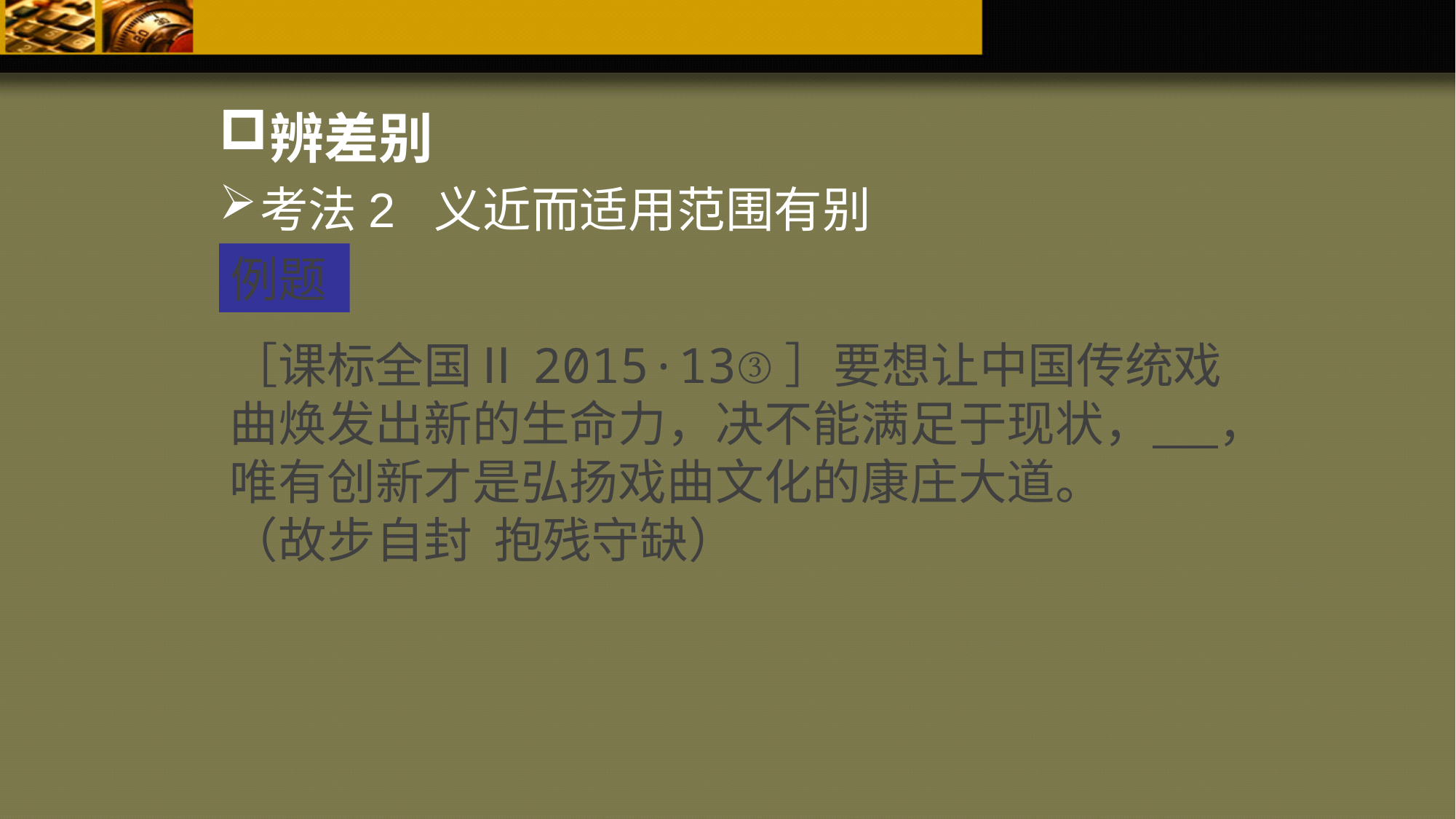

辨差别
考法2  义近而适用范围有别
例题
［课标全国Ⅱ2015·13③］要想让中国传统戏曲焕发出新的生命力，决不能满足于现状，      ，唯有创新才是弘扬戏曲文化的康庄大道。
（故步自封  抱残守缺）